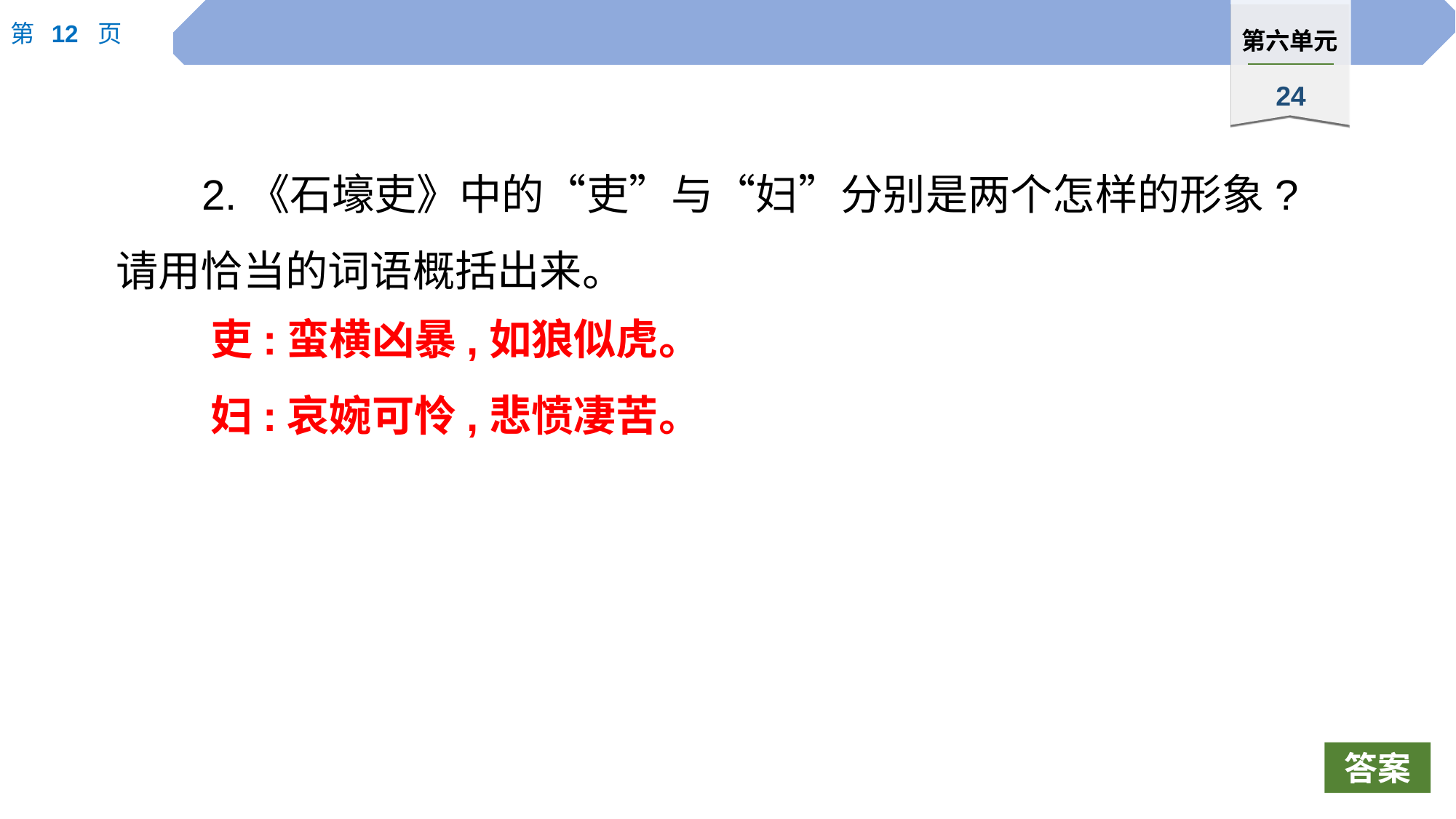

2.《石壕吏》中的“吏”与“妇”分别是两个怎样的形象?请用恰当的词语概括出来。
吏:蛮横凶暴,如狼似虎。
妇:哀婉可怜,悲愤凄苦。

答案